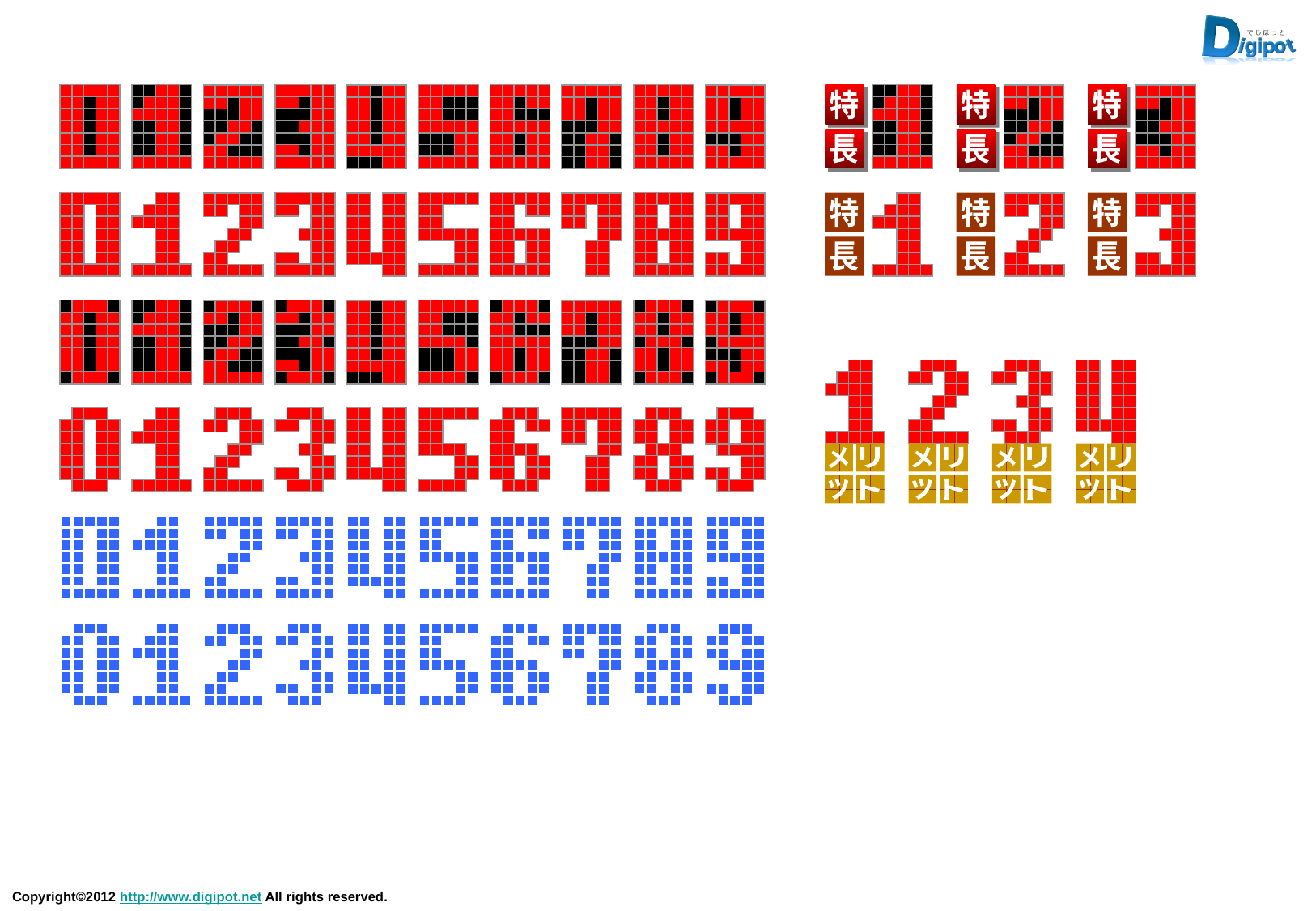

特

長

特

長

特

長

特

長

特

長

特

長

メ
リ

ッ
ト

メ
リ

ッ
ト

メ
リ

ッ
ト

メ
リ

ッ
ト